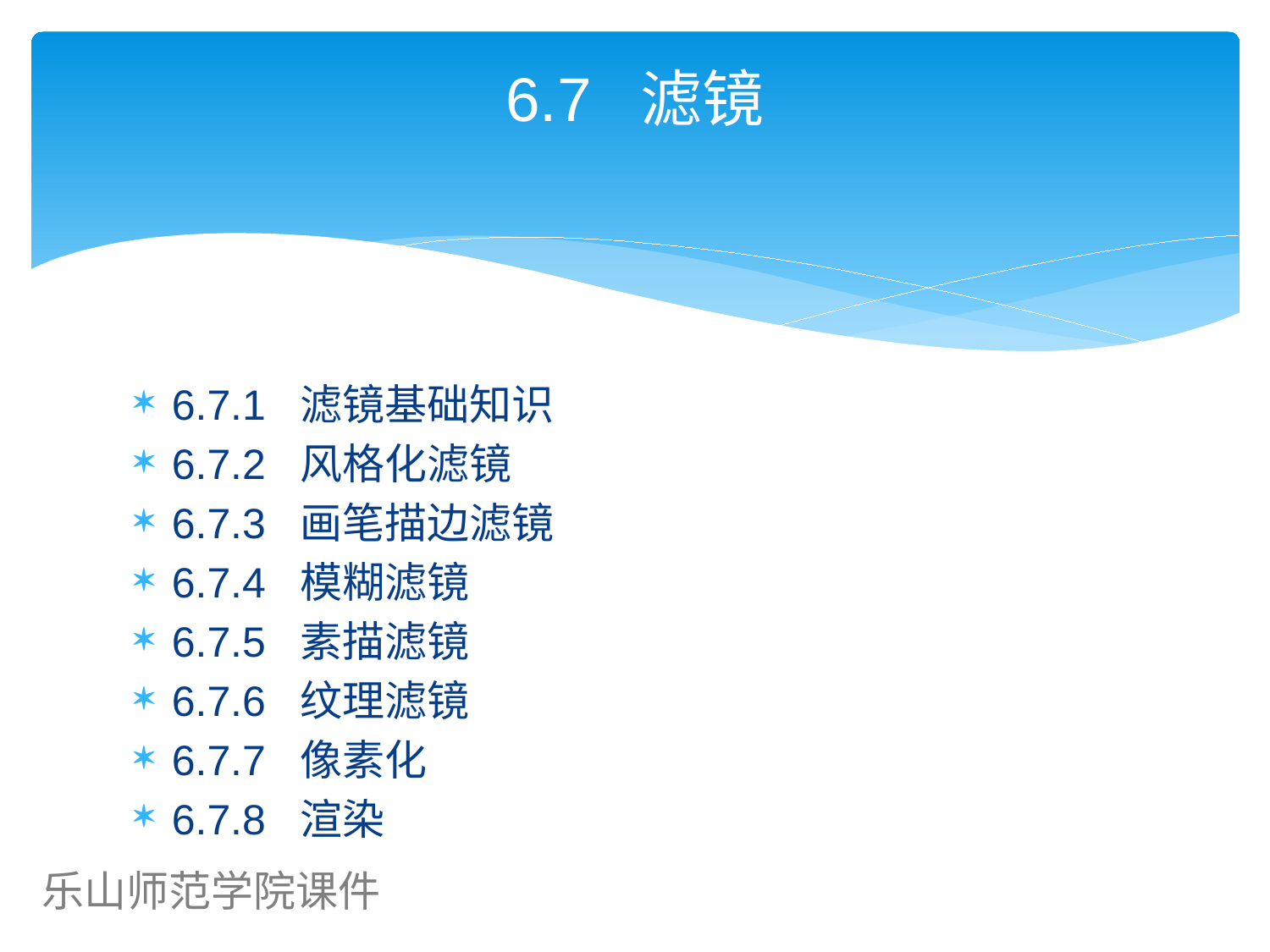

# 6.7  滤镜
6.7.1  滤镜基础知识
6.7.2  风格化滤镜
6.7.3  画笔描边滤镜
6.7.4  模糊滤镜
6.7.5  素描滤镜
6.7.6  纹理滤镜
6.7.7  像素化
6.7.8  渲染